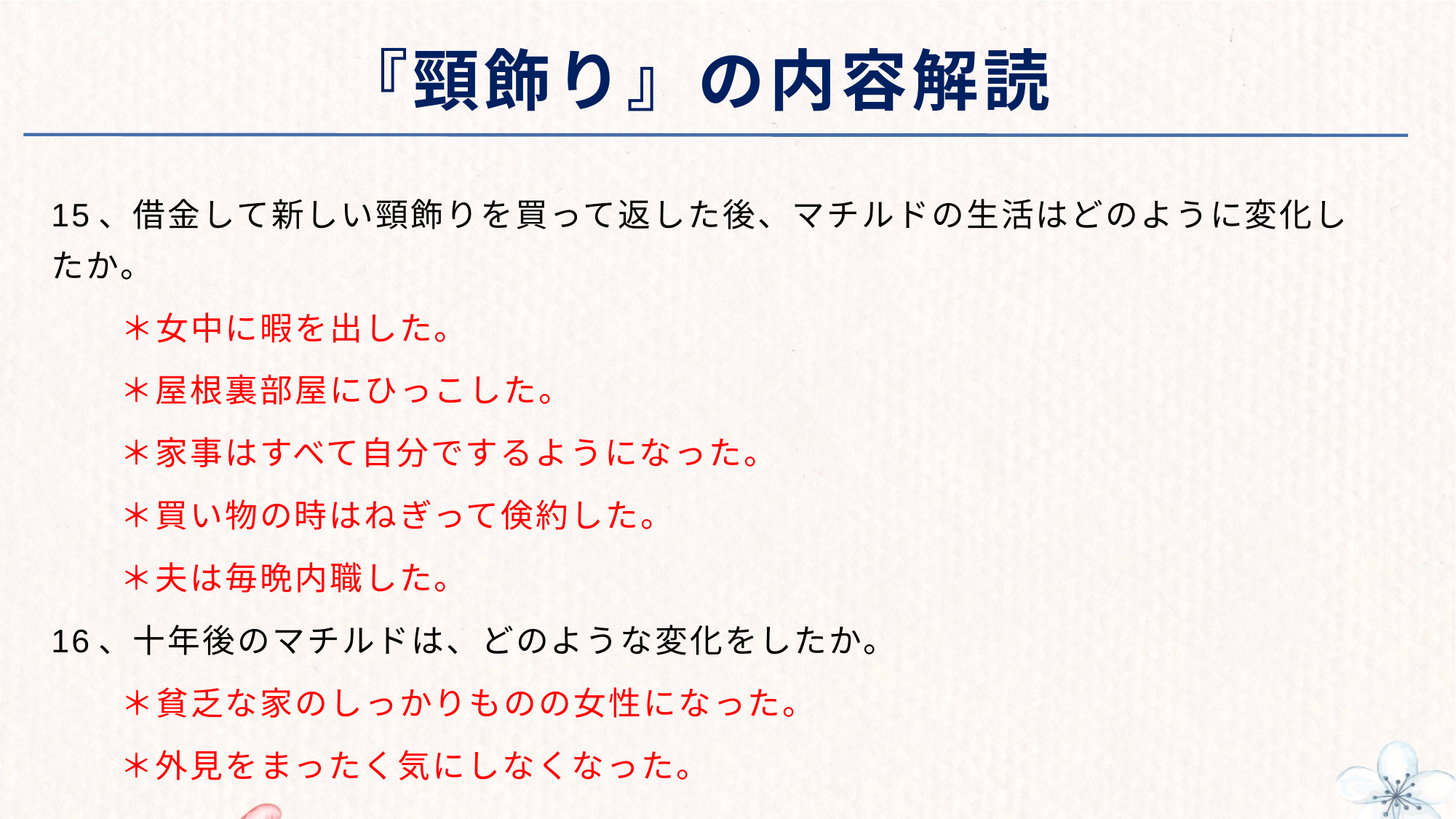

# 『頸飾り』の内容解読
15、借金して新しい頸飾りを買って返した後、マチルドの生活はどのように変化したか。
　　＊女中に暇を出した。
　　＊屋根裏部屋にひっこした。
　　＊家事はすべて自分でするようになった。
　　＊買い物の時はねぎって倹約した。
　　＊夫は毎晩内職した。
16、十年後のマチルドは、どのような変化をしたか。
　　＊貧乏な家のしっかりものの女性になった。
　　＊外見をまったく気にしなくなった。